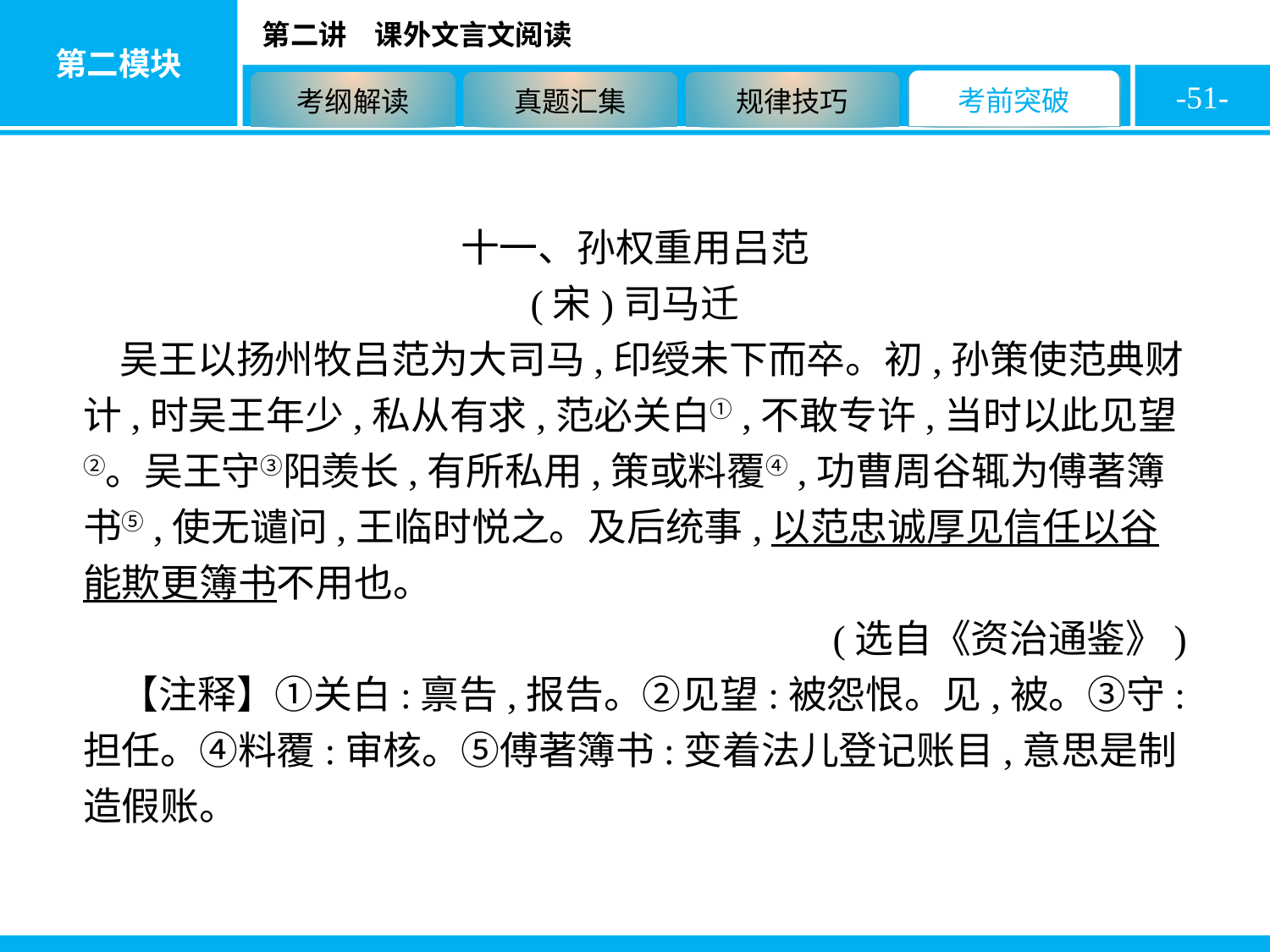

-51-
十一、孙权重用吕范
(宋)司马迁
吴王以扬州牧吕范为大司马,印绶未下而卒。初,孙策使范典财计,时吴王年少,私从有求,范必关白①,不敢专许,当时以此见望②。吴王守③阳羡长,有所私用,策或料覆④,功曹周谷辄为傅著簿书⑤,使无谴问,王临时悦之。及后统事,以范忠诚厚见信任以谷能欺更簿书不用也。
(选自《资治通鉴》)
【注释】①关白:禀告,报告。②见望:被怨恨。见,被。③守:担任。④料覆:审核。⑤傅著簿书:变着法儿登记账目,意思是制造假账。